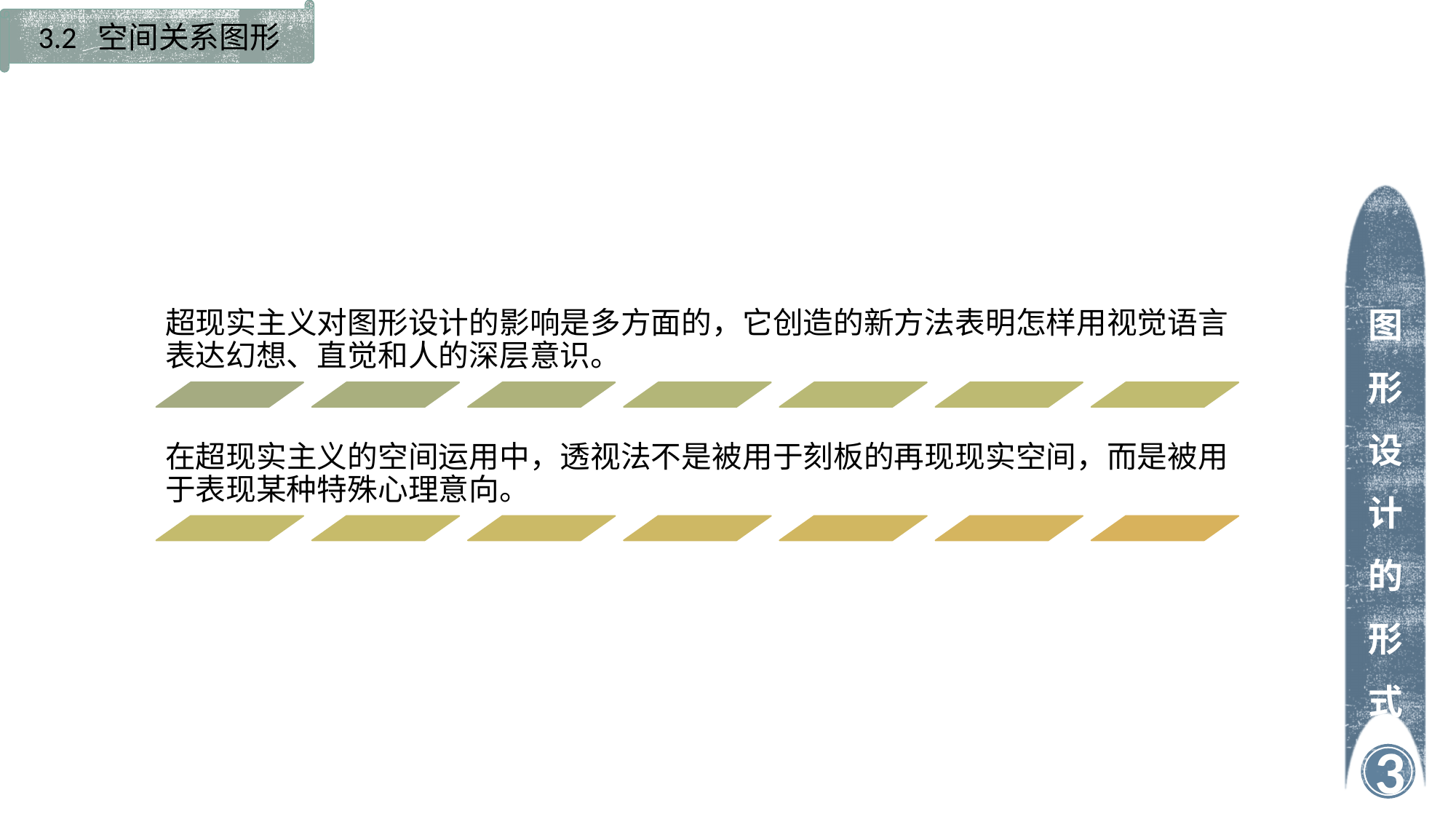

3.2  空间关系图形
超现实主义对图形设计的影响是多方面的，它创造的新方法表明怎样用视觉语言表达幻想、直觉和人的深层意识。
在超现实主义的空间运用中，透视法不是被用于刻板的再现现实空间，而是被用于表现某种特殊心理意向。
图形设计的形式
3